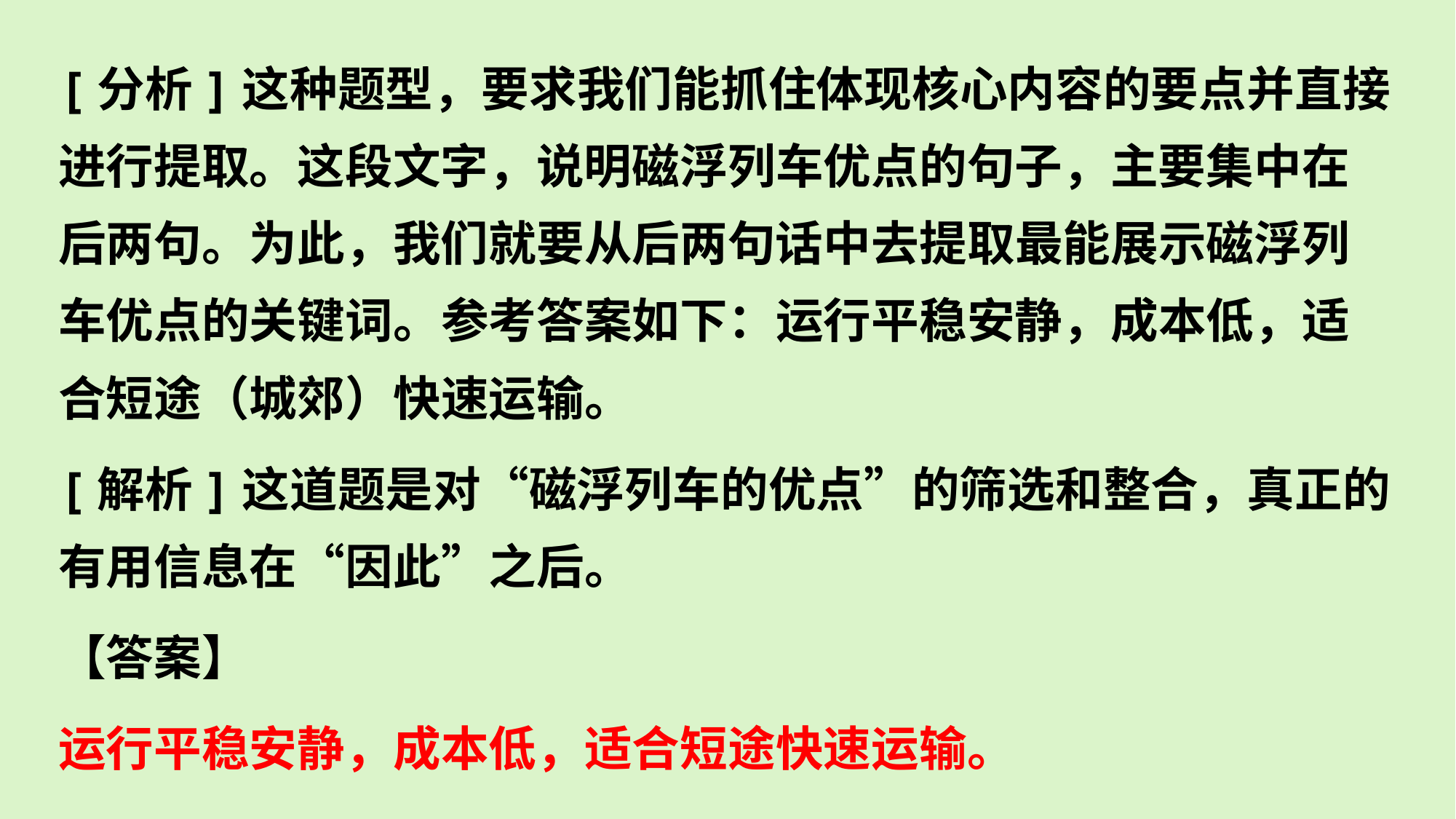

[分析]这种题型，要求我们能抓住体现核心内容的要点并直接进行提取。这段文字，说明磁浮列车优点的句子，主要集中在后两句。为此，我们就要从后两句话中去提取最能展示磁浮列车优点的关键词。参考答案如下：运行平稳安静，成本低，适合短途（城郊）快速运输。
[解析]这道题是对“磁浮列车的优点”的筛选和整合，真正的有用信息在“因此”之后。
【答案】
运行平稳安静，成本低，适合短途快速运输。